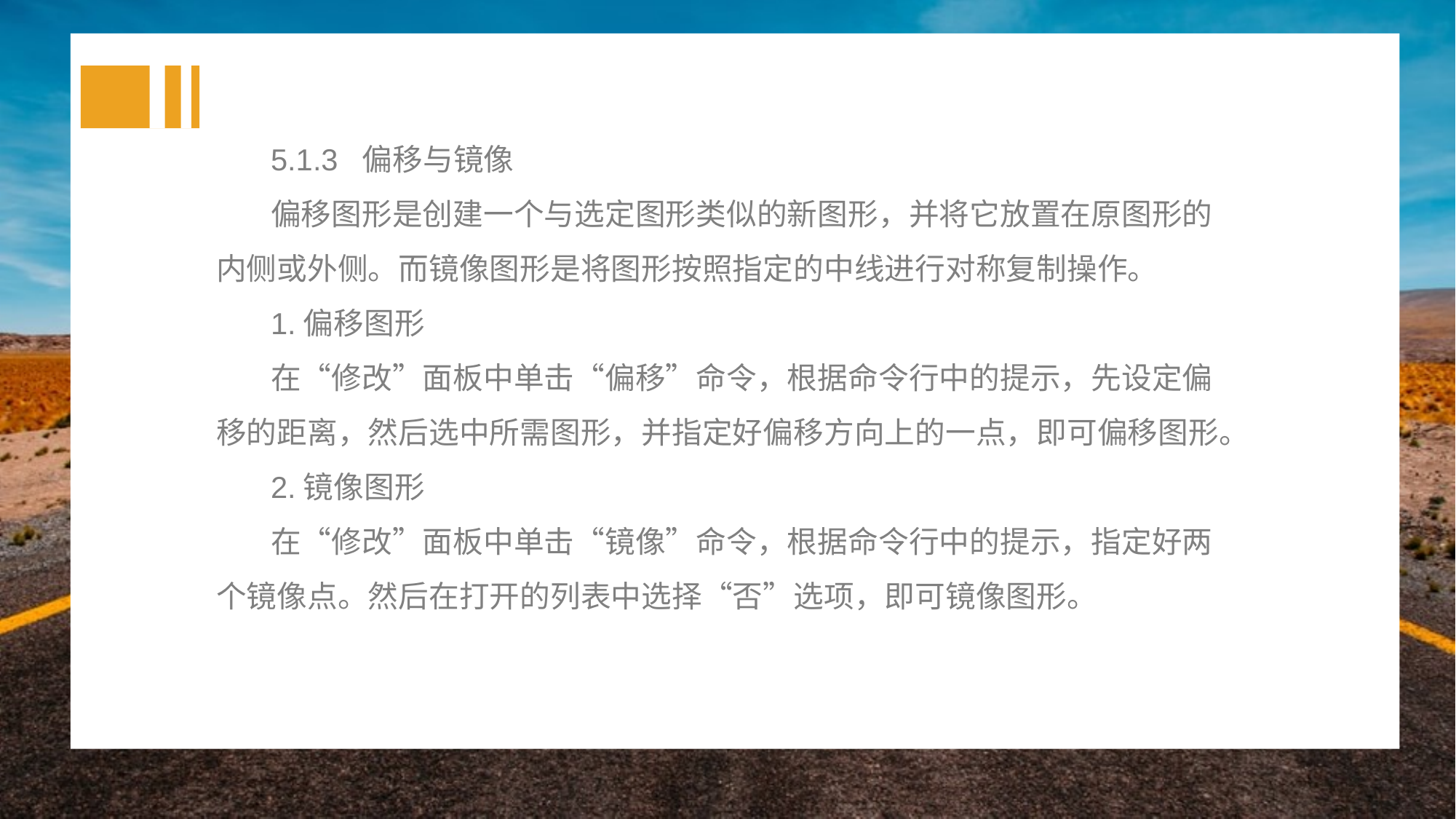

5.1.3  偏移与镜像
偏移图形是创建一个与选定图形类似的新图形，并将它放置在原图形的内侧或外侧。而镜像图形是将图形按照指定的中线进行对称复制操作。
1.偏移图形
在“修改”面板中单击“偏移”命令，根据命令行中的提示，先设定偏移的距离，然后选中所需图形，并指定好偏移方向上的一点，即可偏移图形。
2.镜像图形
在“修改”面板中单击“镜像”命令，根据命令行中的提示，指定好两个镜像点。然后在打开的列表中选择“否”选项，即可镜像图形。